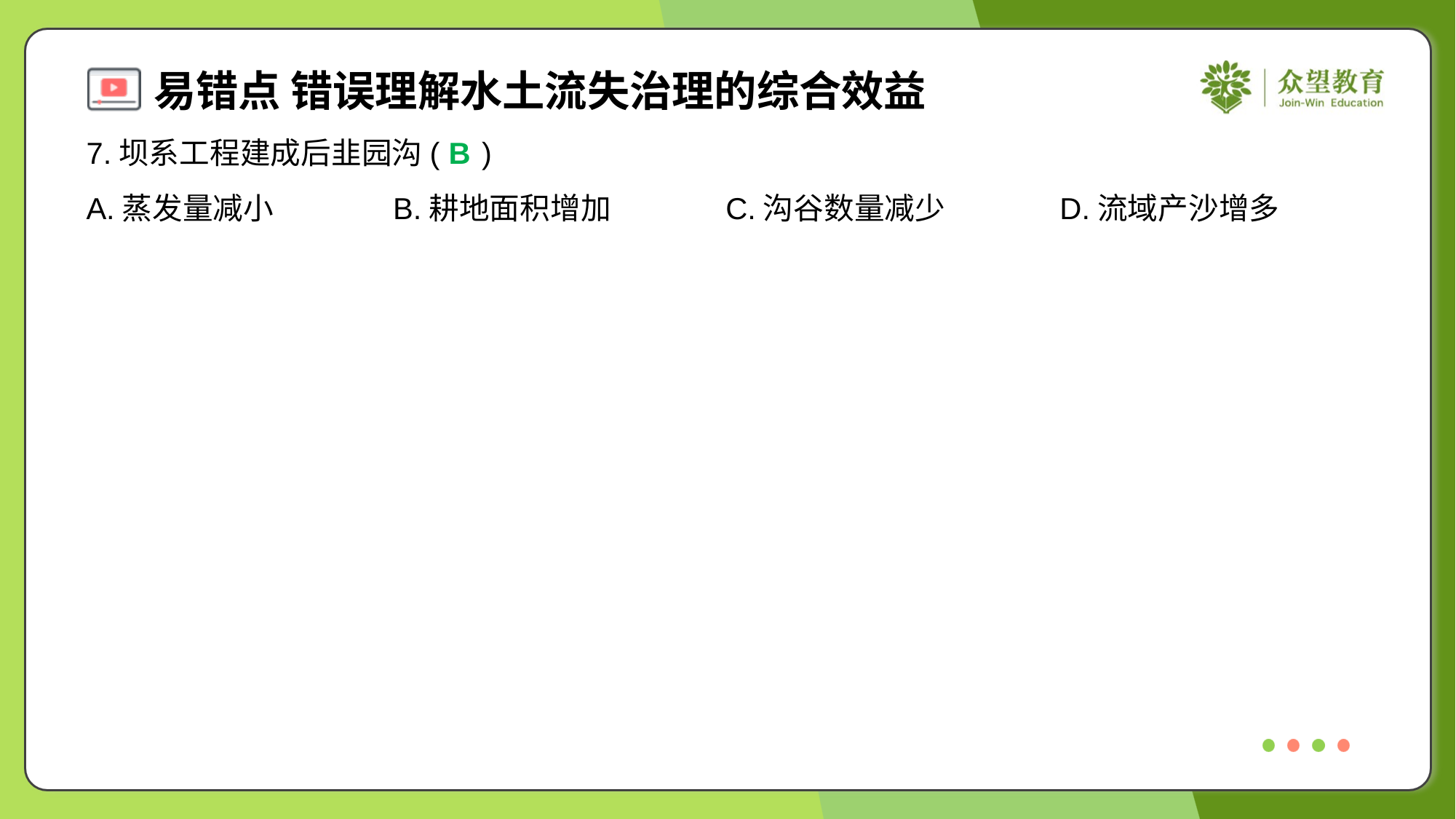

7.坝系工程建成后韭园沟(     )
B
A.蒸发量减小	B.耕地面积增加	C.沟谷数量减少	D.流域产沙增多